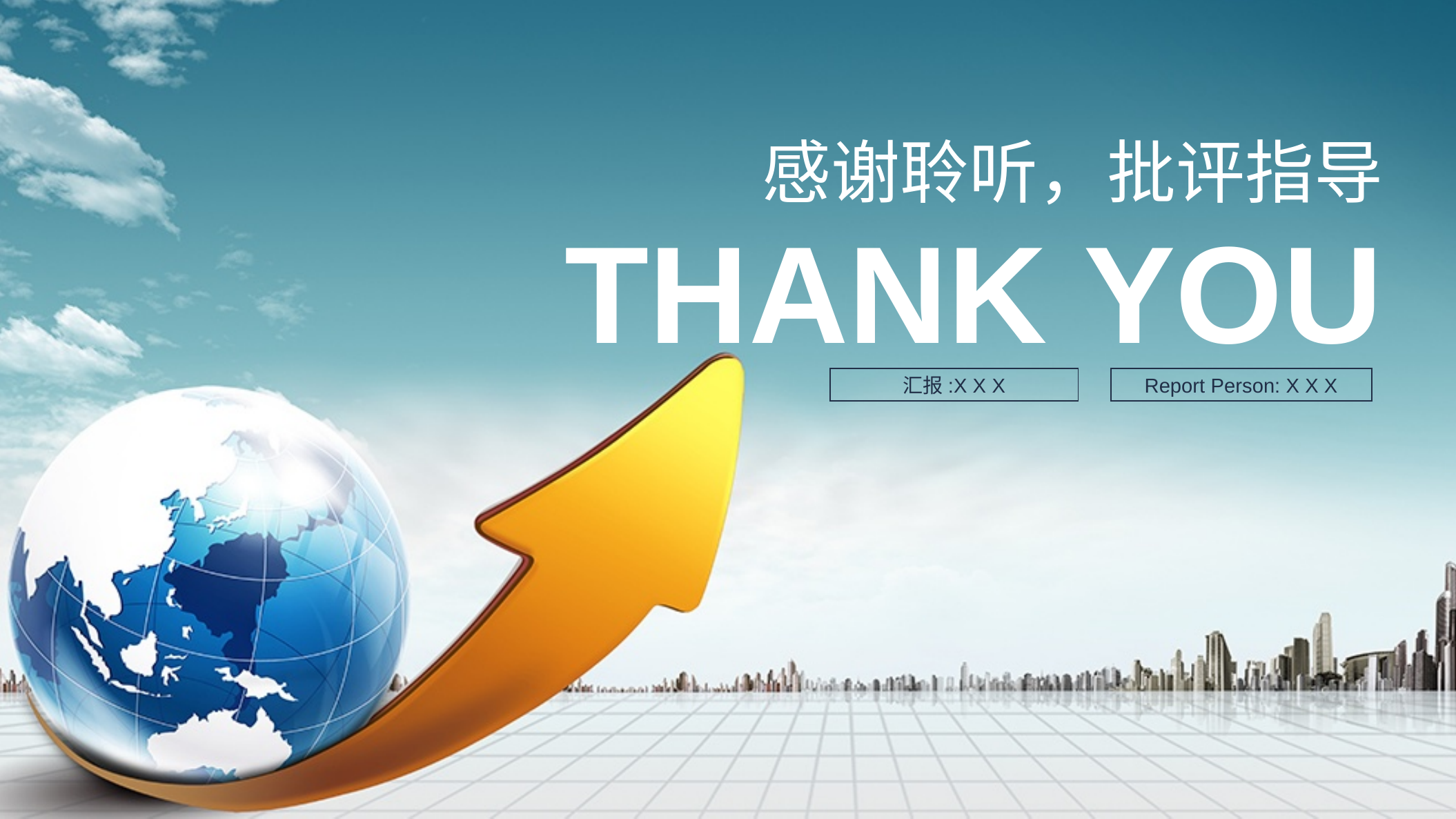

感谢聆听，批评指导
Thank you
汇报:X X X
Report Person: X X X